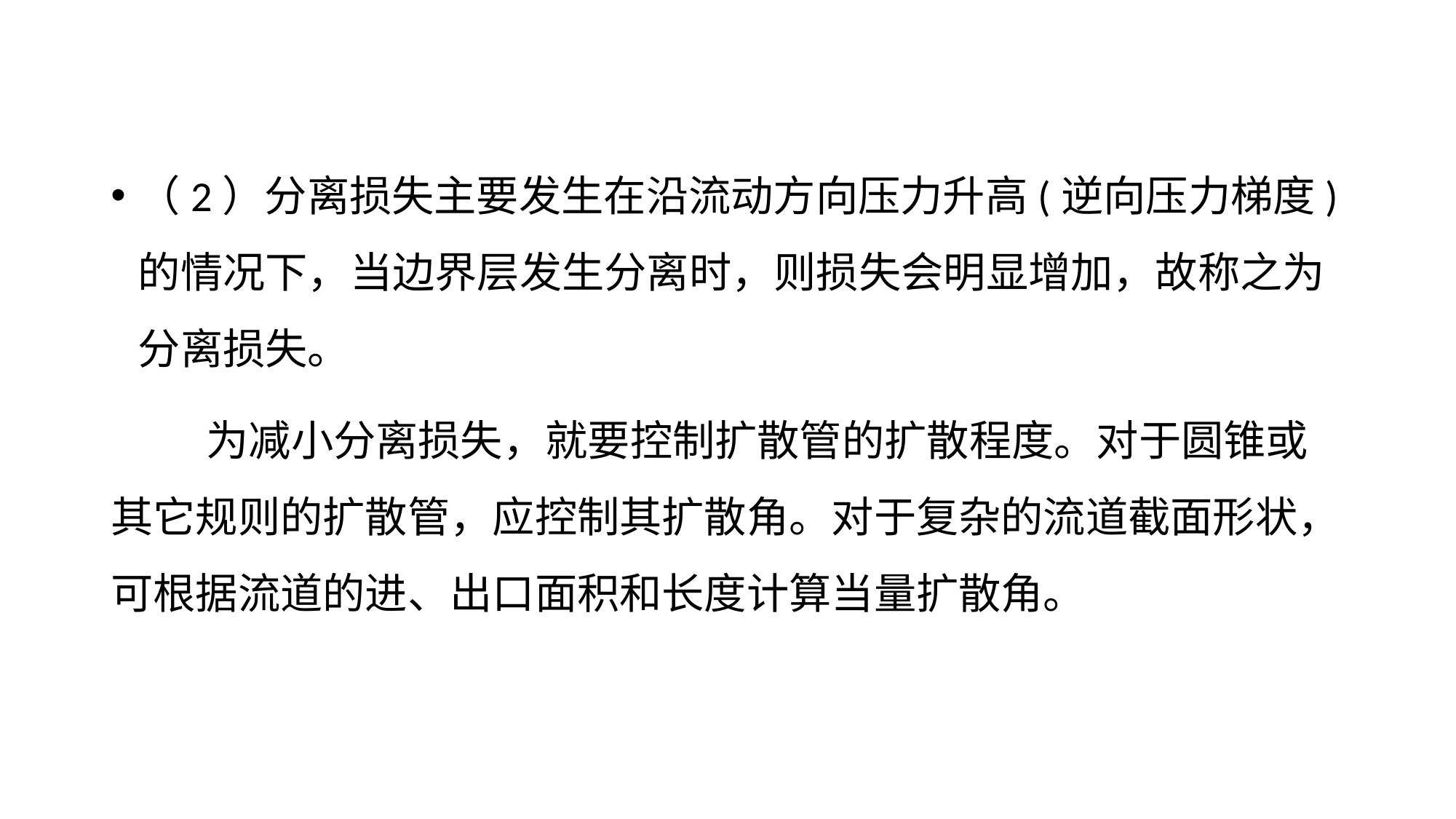

（2）分离损失主要发生在沿流动方向压力升高(逆向压力梯度)的情况下，当边界层发生分离时，则损失会明显增加，故称之为分离损失。
         为减小分离损失，就要控制扩散管的扩散程度。对于圆锥或其它规则的扩散管，应控制其扩散角。对于复杂的流道截面形状，可根据流道的进、出口面积和长度计算当量扩散角。